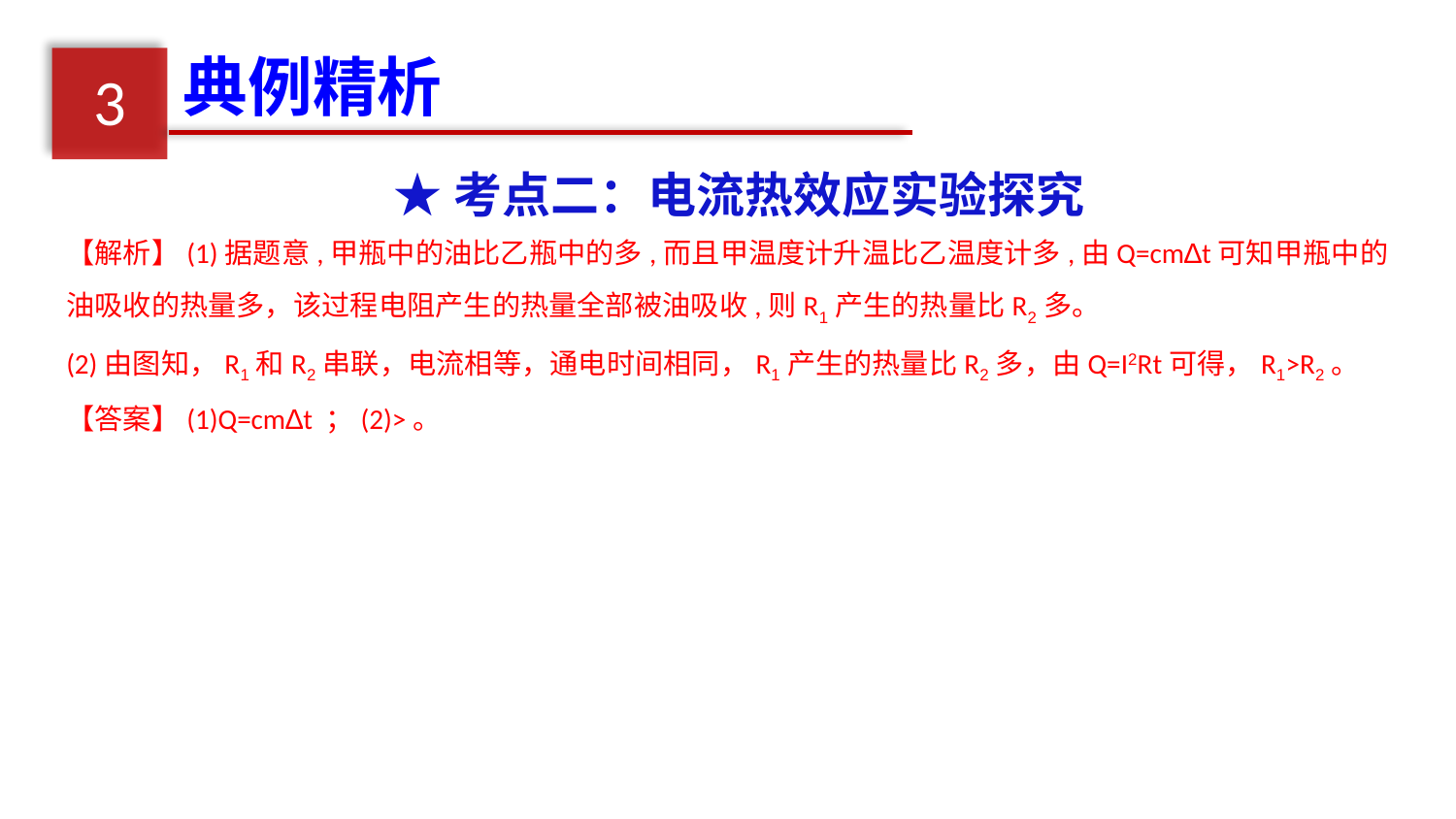

典例精析

3
★考点二：电流热效应实验探究
【解析】(1)据题意,甲瓶中的油比乙瓶中的多,而且甲温度计升温比乙温度计多,由Q=cm∆t可知甲瓶中的油吸收的热量多，该过程电阻产生的热量全部被油吸收,则R1产生的热量比R2多。
(2)由图知，R1和R2串联，电流相等，通电时间相同，R1产生的热量比R2多，由Q=I2Rt可得，R1>R2。
【答案】(1)Q=cm∆t ；(2)>。